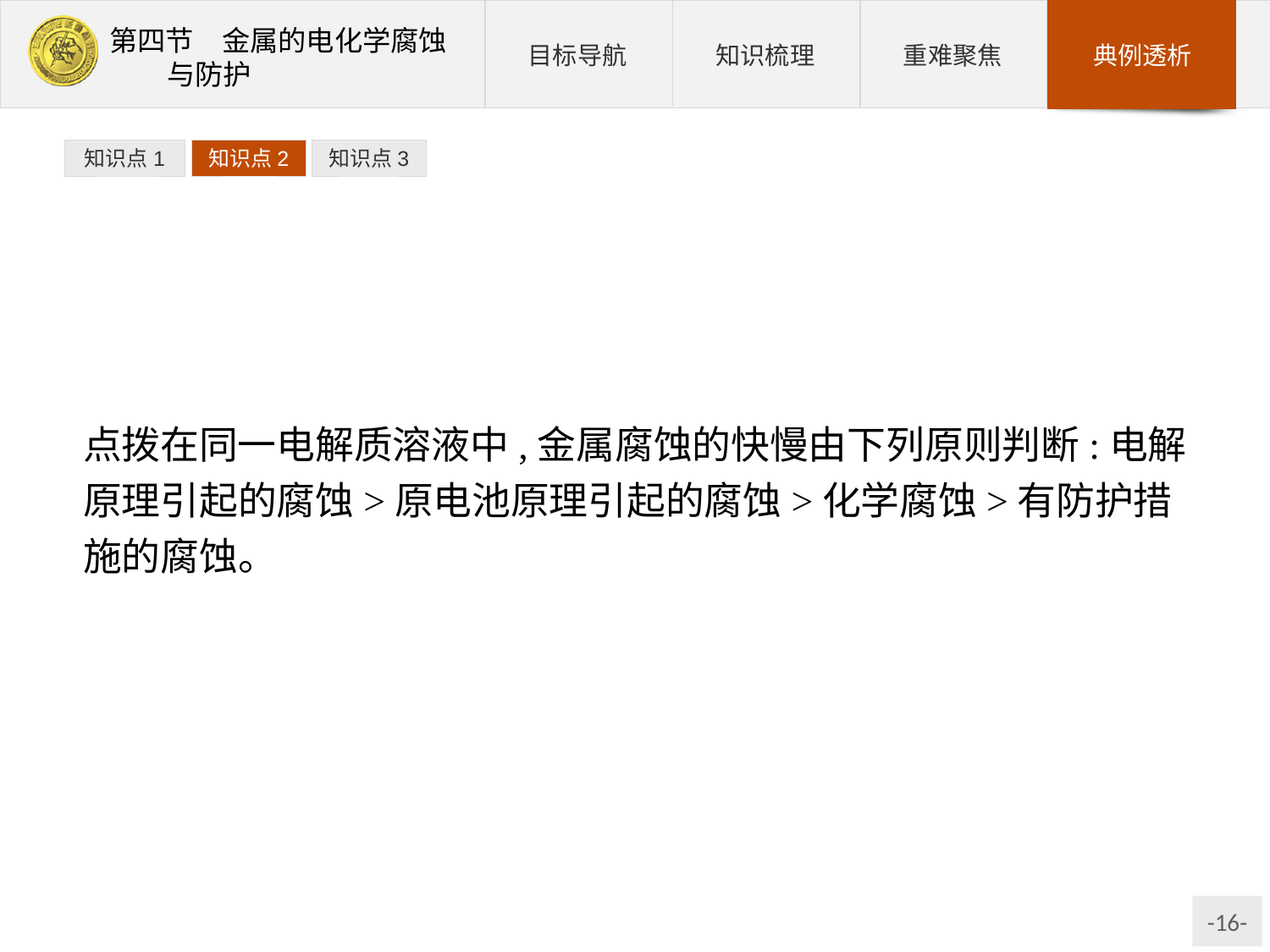

知识点1
知识点2
知识点3
点拨在同一电解质溶液中,金属腐蚀的快慢由下列原则判断:电解原理引起的腐蚀>原电池原理引起的腐蚀>化学腐蚀>有防护措施的腐蚀。